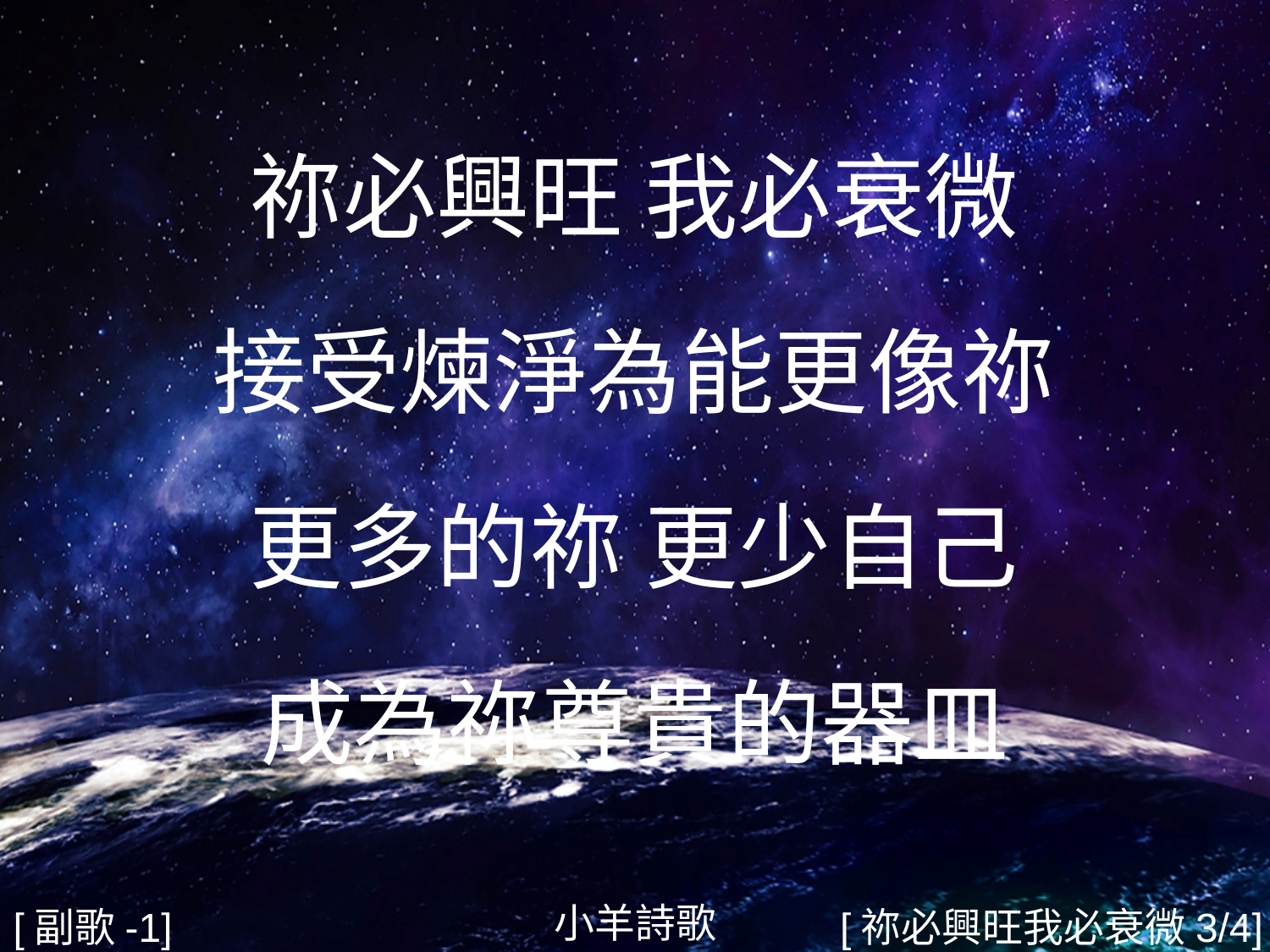

祢必興旺 我必衰微

接受煉淨為能更像祢

更多的祢 更少自己

成為祢尊貴的器皿
#

小羊詩歌
[副歌-1]
[祢必興旺我必衰微3/4]